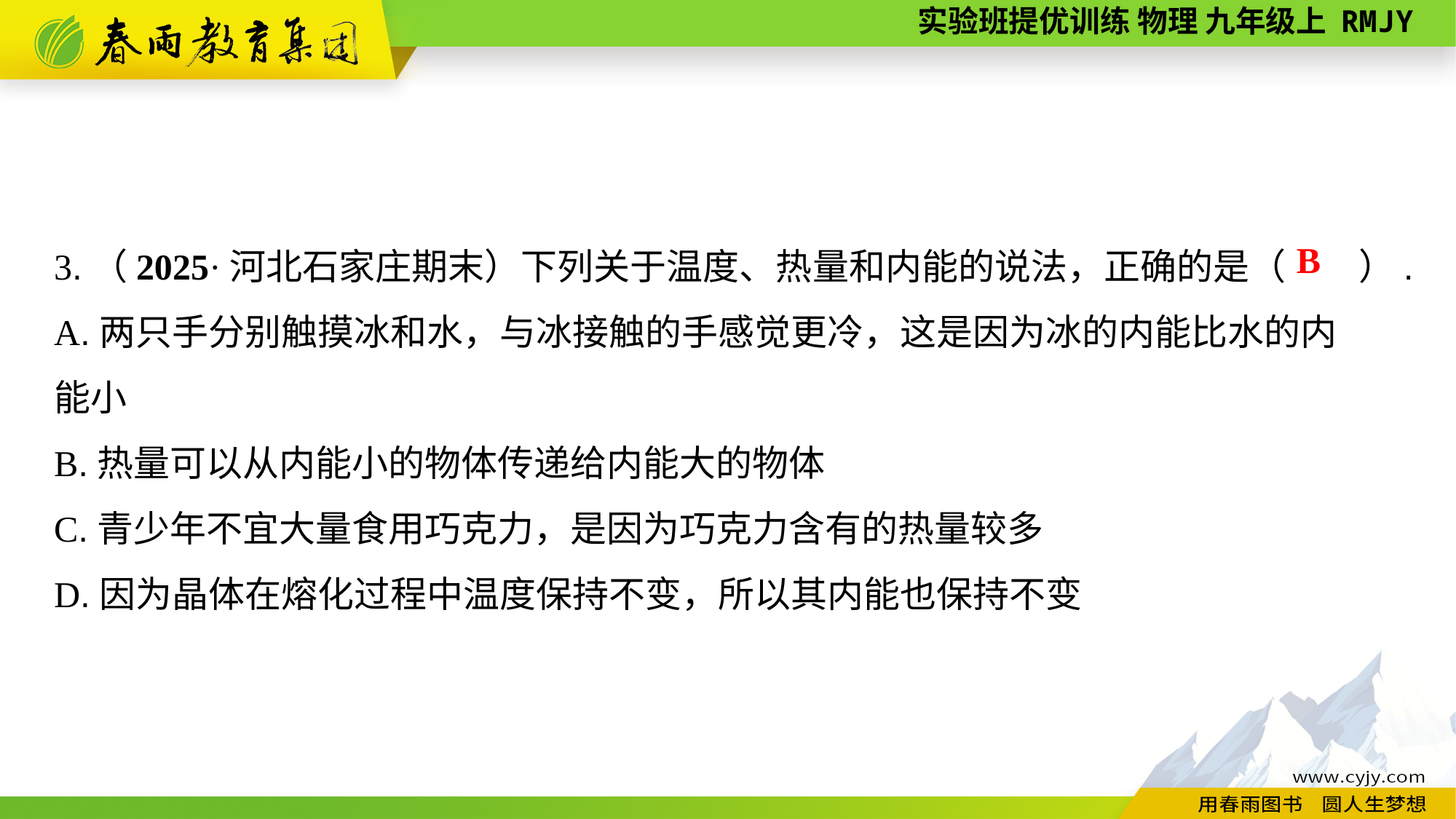

3.（2025·河北石家庄期末）下列关于温度、热量和内能的说法，正确的是（　　）.
A.两只手分别触摸冰和水，与冰接触的手感觉更冷，这是因为冰的内能比水的内
能小
B.热量可以从内能小的物体传递给内能大的物体
C.青少年不宜大量食用巧克力，是因为巧克力含有的热量较多
D.因为晶体在熔化过程中温度保持不变，所以其内能也保持不变
B